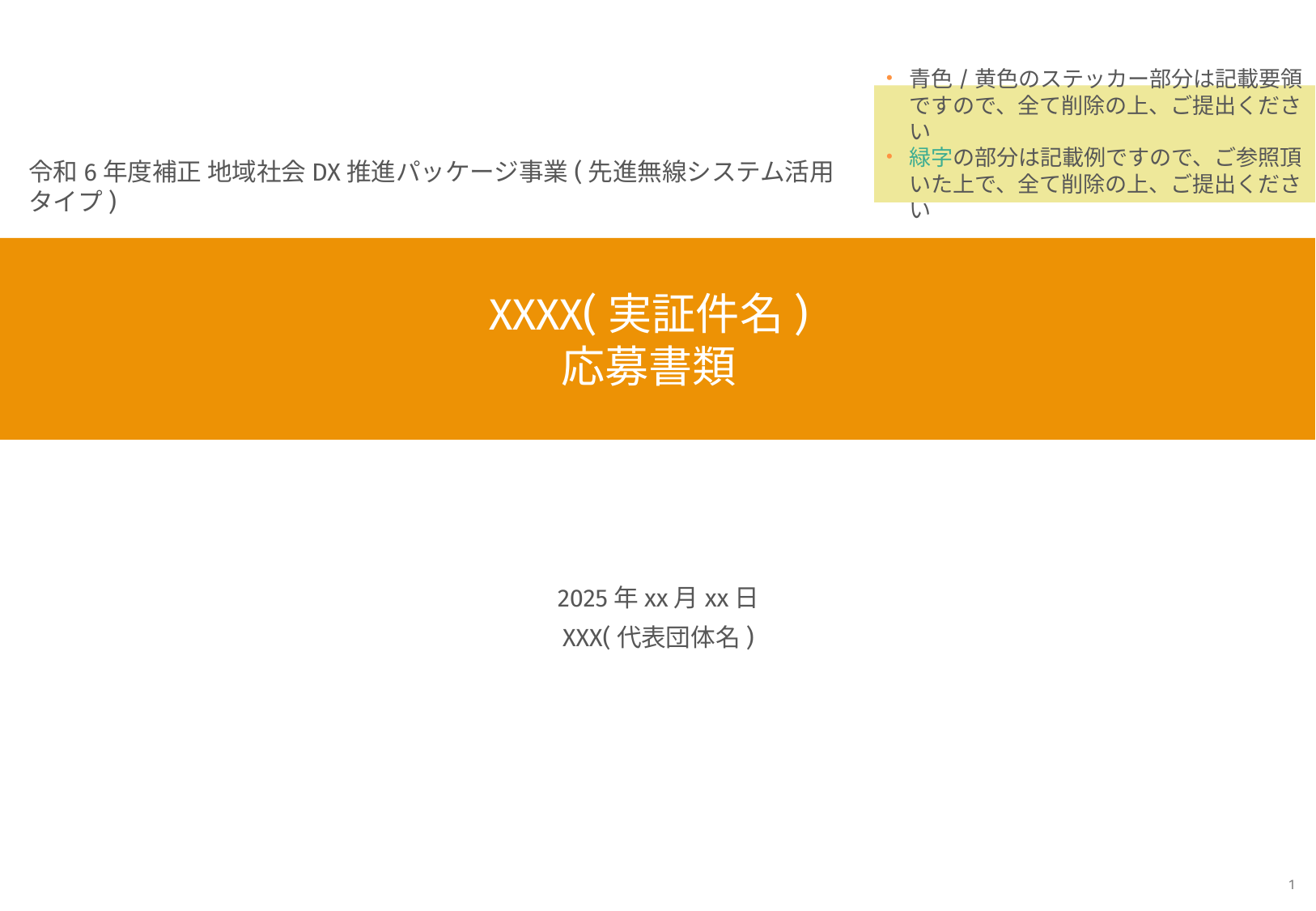

青色/黄色のステッカー部分は記載要領ですので、全て削除の上、ご提出ください
緑字の部分は記載例ですので、ご参照頂いた上で、全て削除の上、ご提出ください
令和6年度補正 地域社会DX推進パッケージ事業(先進無線システム活用タイプ)

XXXX(実証件名)
応募書類
2025年xx月xx日
XXX(代表団体名)